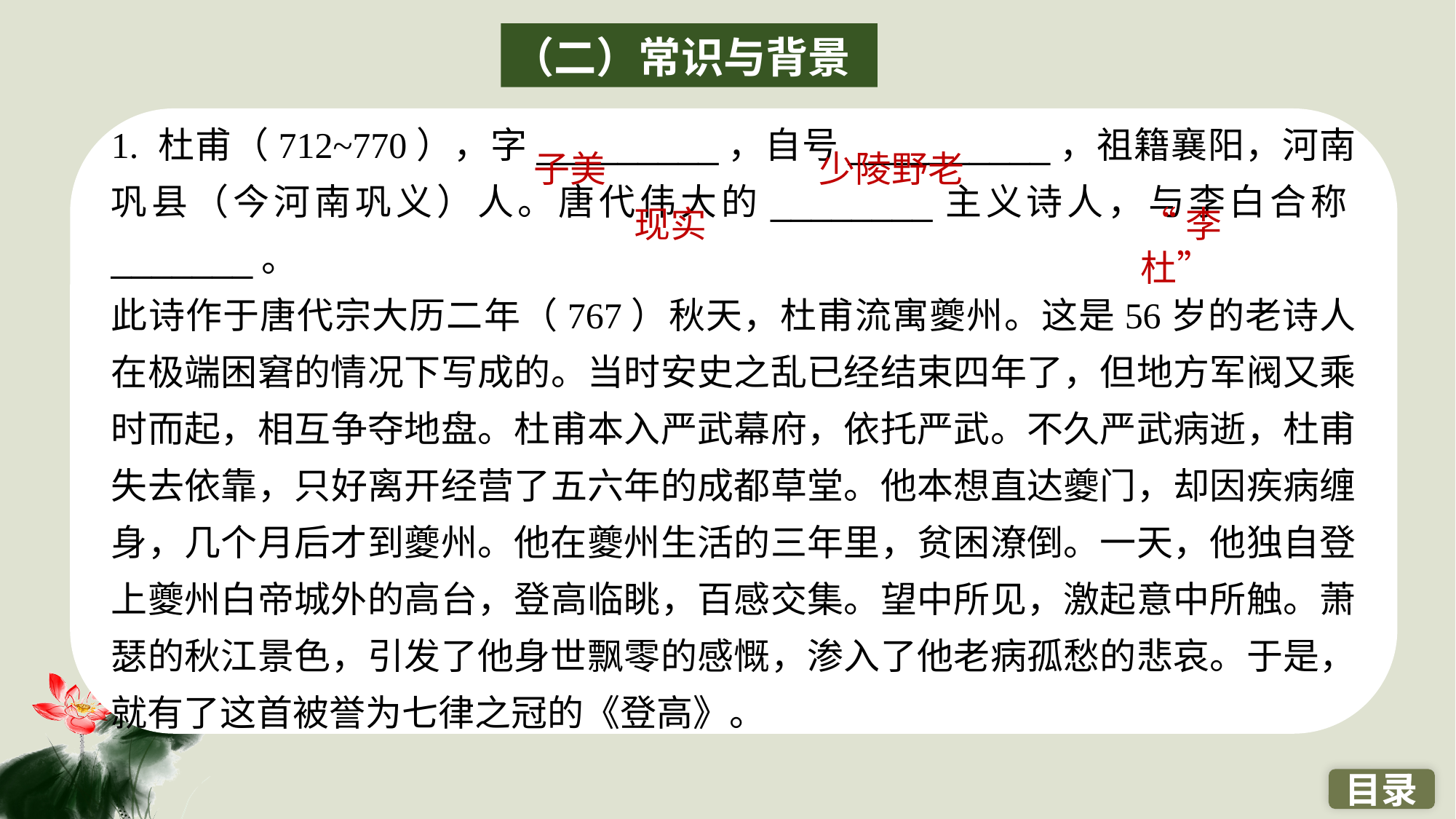

（二）常识与背景
1. 杜甫（712~770），字_________，自号__________，祖籍襄阳，河南巩县（今河南巩义）人。唐代伟大的________主义诗人，与李白合称_______。
此诗作于唐代宗大历二年（767）秋天，杜甫流寓夔州。这是56岁的老诗人在极端困窘的情况下写成的。当时安史之乱已经结束四年了，但地方军阀又乘时而起，相互争夺地盘。杜甫本入严武幕府，依托严武。不久严武病逝，杜甫失去依靠，只好离开经营了五六年的成都草堂。他本想直达夔门，却因疾病缠身，几个月后才到夔州。他在夔州生活的三年里，贫困潦倒。一天，他独自登上夔州白帝城外的高台，登高临眺，百感交集。望中所见，激起意中所触。萧瑟的秋江景色，引发了他身世飘零的感慨，渗入了他老病孤愁的悲哀。于是，就有了这首被誉为七律之冠的《登高》。
子美
少陵野老
现实
“李杜”